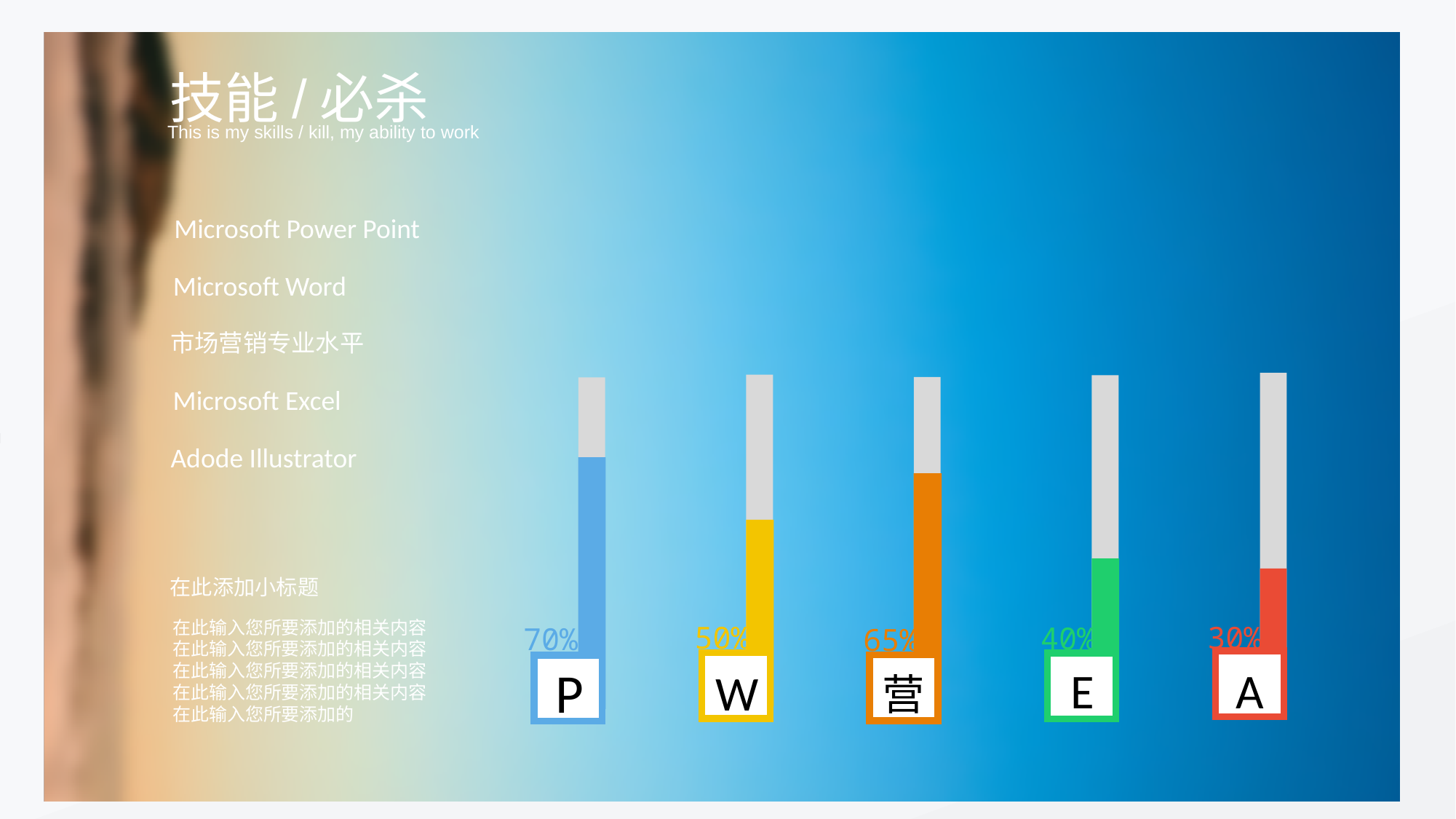

技能/必杀
This is my skills / kill, my ability to work
Microsoft Power Point
Microsoft Word
市场营销专业水平
Microsoft Excel
Adode Illustrator

40%
E

30%
50%
70%
65%
P
A
W
营
在此添加小标题
在此输入您所要添加的相关内容在此输入您所要添加的相关内容在此输入您所要添加的相关内容在此输入您所要添加的相关内容在此输入您所要添加的